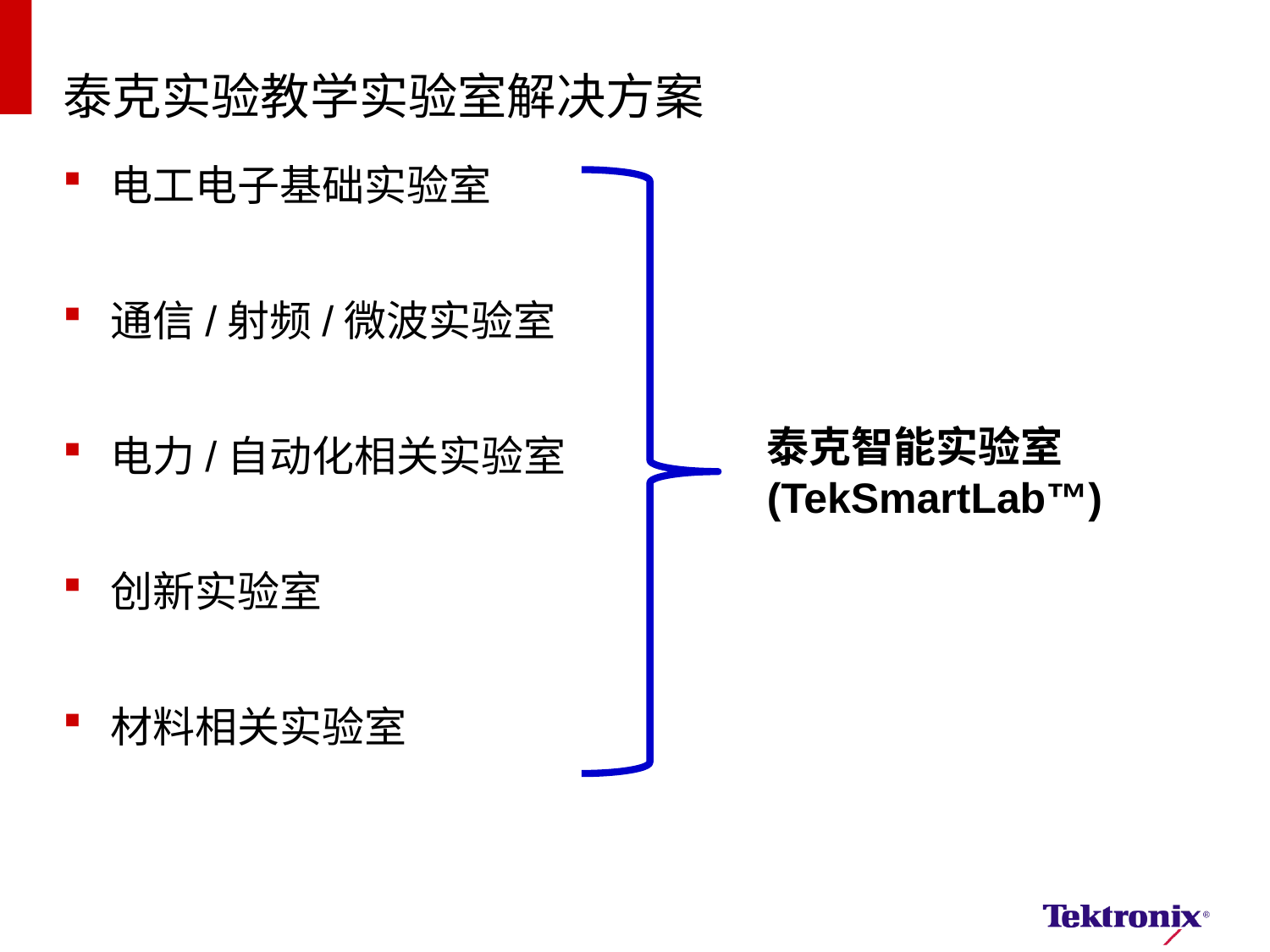

# 泰克实验教学实验室解决方案
电工电子基础实验室

通信/射频/微波实验室

电力/自动化相关实验室

创新实验室

材料相关实验室

泰克智能实验室
(TekSmartLab™)